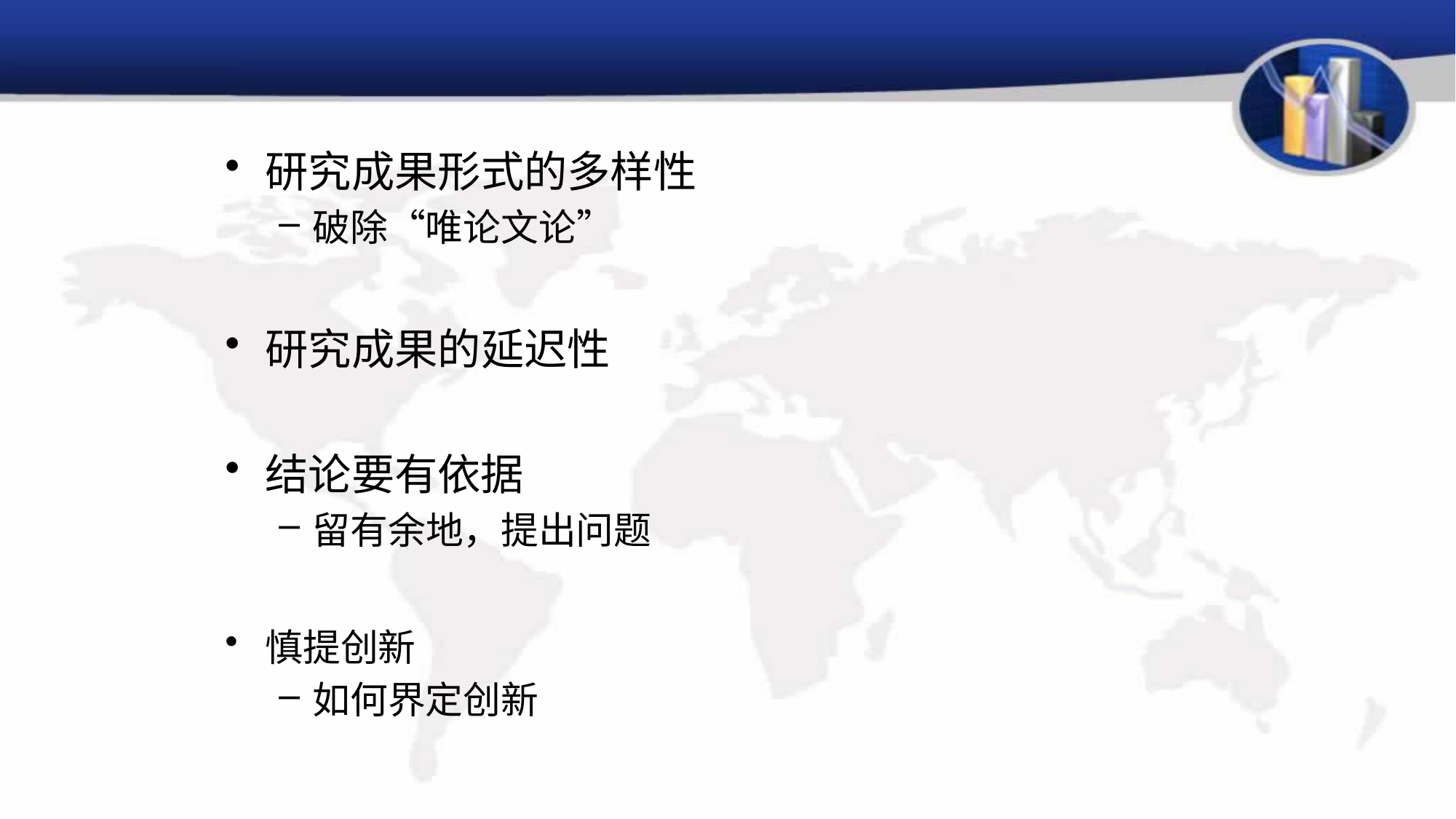

研究成果形式的多样性
破除“唯论文论”

研究成果的延迟性

结论要有依据
留有余地，提出问题

慎提创新
如何界定创新